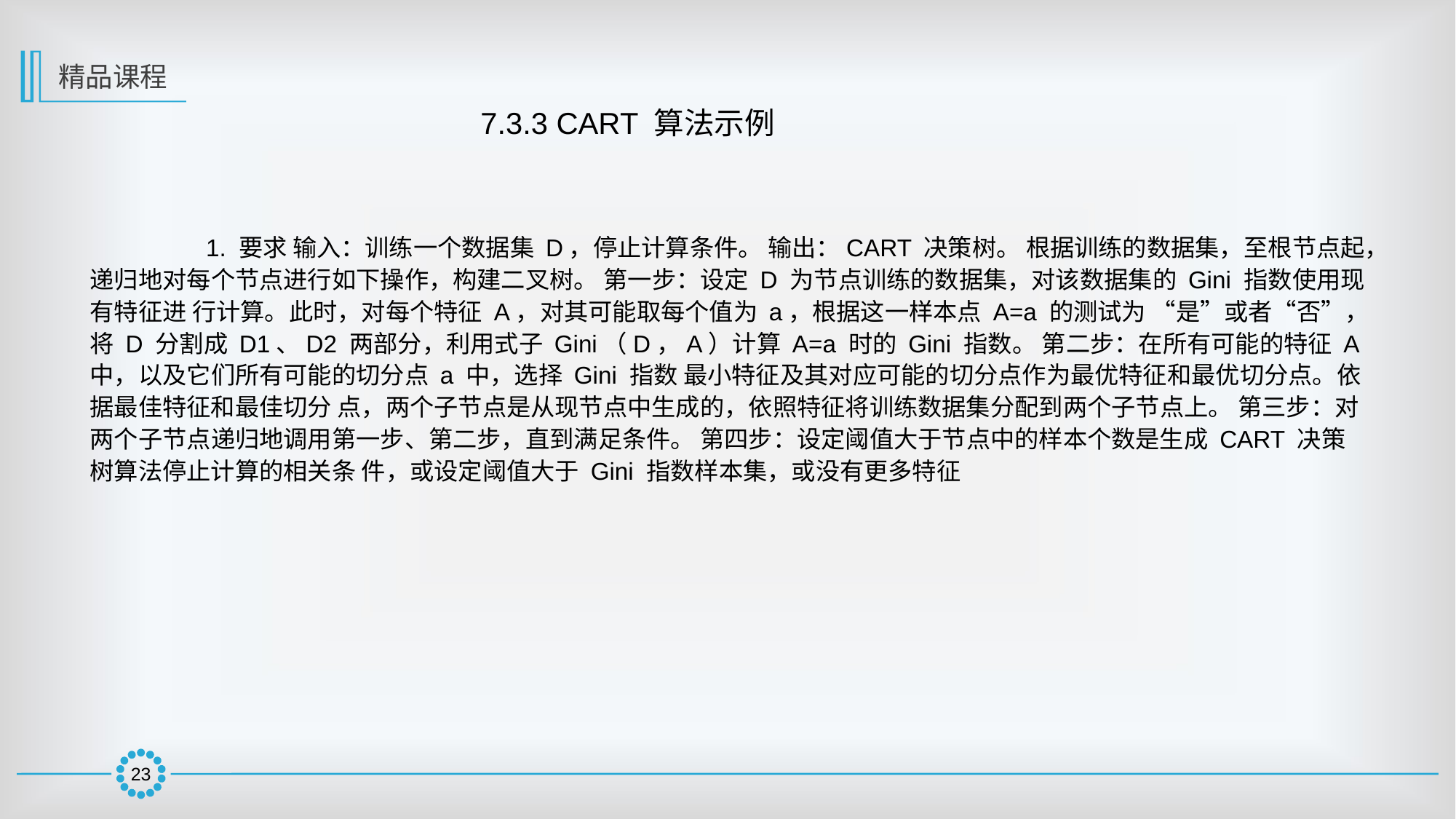

精品课程
7.3.3 CART 算法示例
	 1. 要求 输入：训练一个数据集 D，停止计算条件。 输出：CART 决策树。 根据训练的数据集，至根节点起，递归地对每个节点进行如下操作，构建二叉树。 第一步：设定 D 为节点训练的数据集，对该数据集的 Gini 指数使用现有特征进 行计算。此时，对每个特征 A，对其可能取每个值为 a，根据这一样本点 A=a 的测试为 “是”或者“否”，将 D 分割成 D1、D2 两部分，利用式子 Gini（D，A）计算 A=a 时的 Gini 指数。 第二步：在所有可能的特征 A 中，以及它们所有可能的切分点 a 中，选择 Gini 指数 最小特征及其对应可能的切分点作为最优特征和最优切分点。依据最佳特征和最佳切分 点，两个子节点是从现节点中生成的，依照特征将训练数据集分配到两个子节点上。 第三步：对两个子节点递归地调用第一步、第二步，直到满足条件。 第四步：设定阈值大于节点中的样本个数是生成 CART 决策树算法停止计算的相关条 件，或设定阈值大于 Gini 指数样本集，或没有更多特征

23